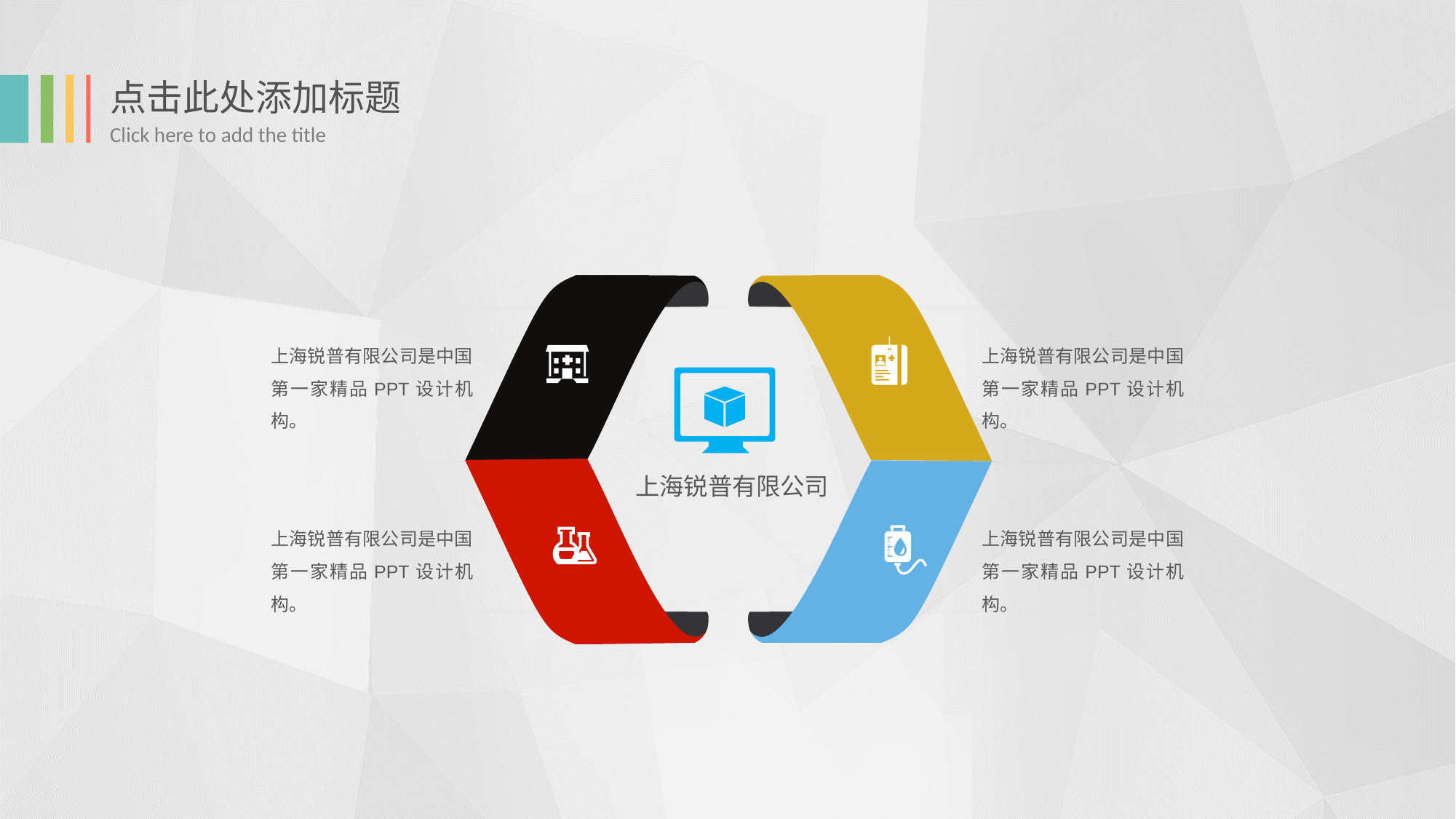

上海锐普有限公司是中国第一家精品PPT设计机构。

上海锐普有限公司是中国第一家精品PPT设计机构。

上海锐普有限公司
上海锐普有限公司是中国第一家精品PPT设计机构。
上海锐普有限公司是中国第一家精品PPT设计机构。